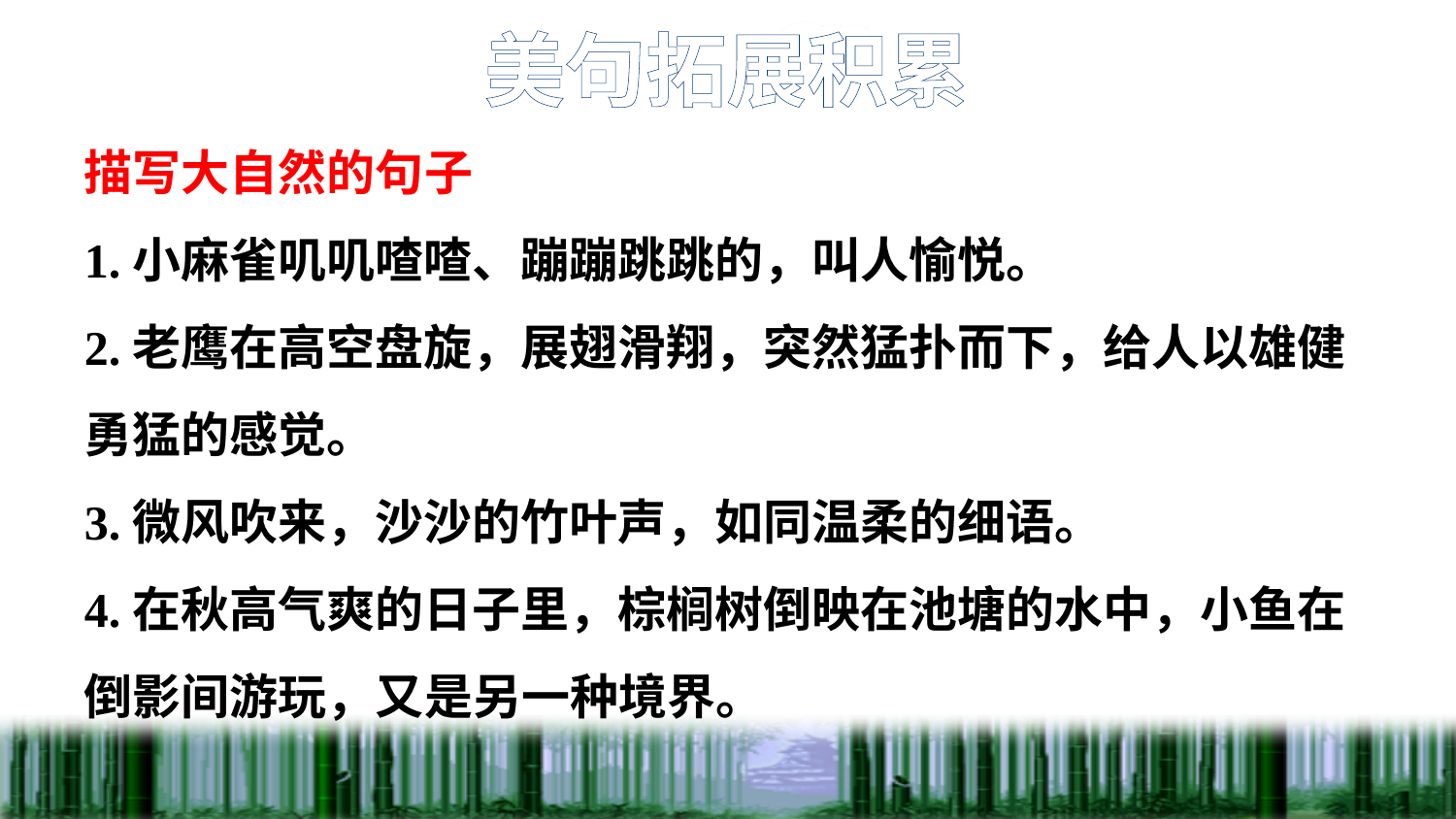

美句拓展积累
描写大自然的句子
1.小麻雀叽叽喳喳、蹦蹦跳跳的，叫人愉悦。
2.老鹰在高空盘旋，展翅滑翔，突然猛扑而下，给人以雄健勇猛的感觉。
3.微风吹来，沙沙的竹叶声，如同温柔的细语。
4.在秋高气爽的日子里，棕榈树倒映在池塘的水中，小鱼在倒影间游玩，又是另一种境界。